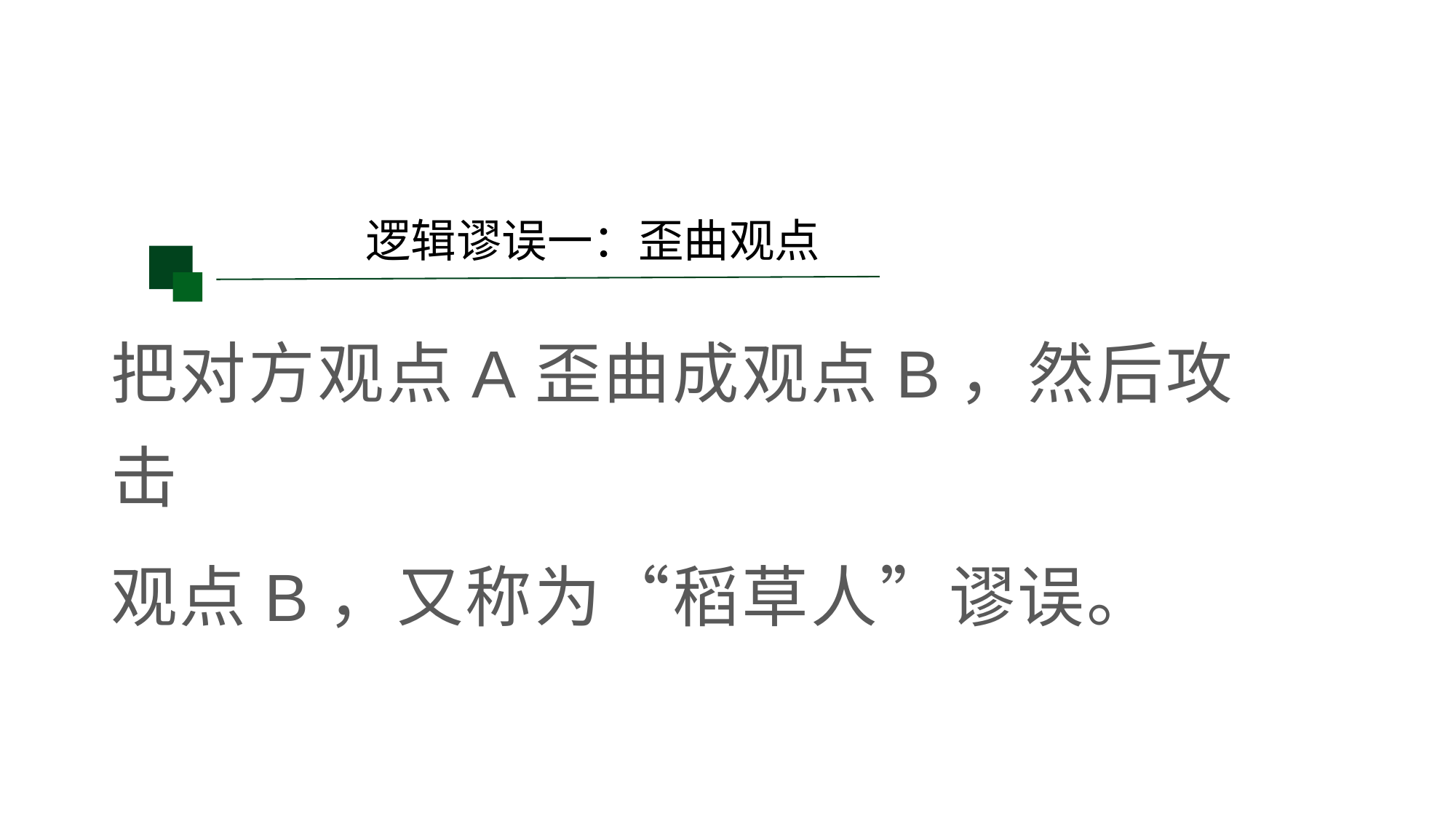

逻辑谬误一：歪曲观点

把对方观点A歪曲成观点B，然后攻击
观点B，又称为“稻草人”谬误。